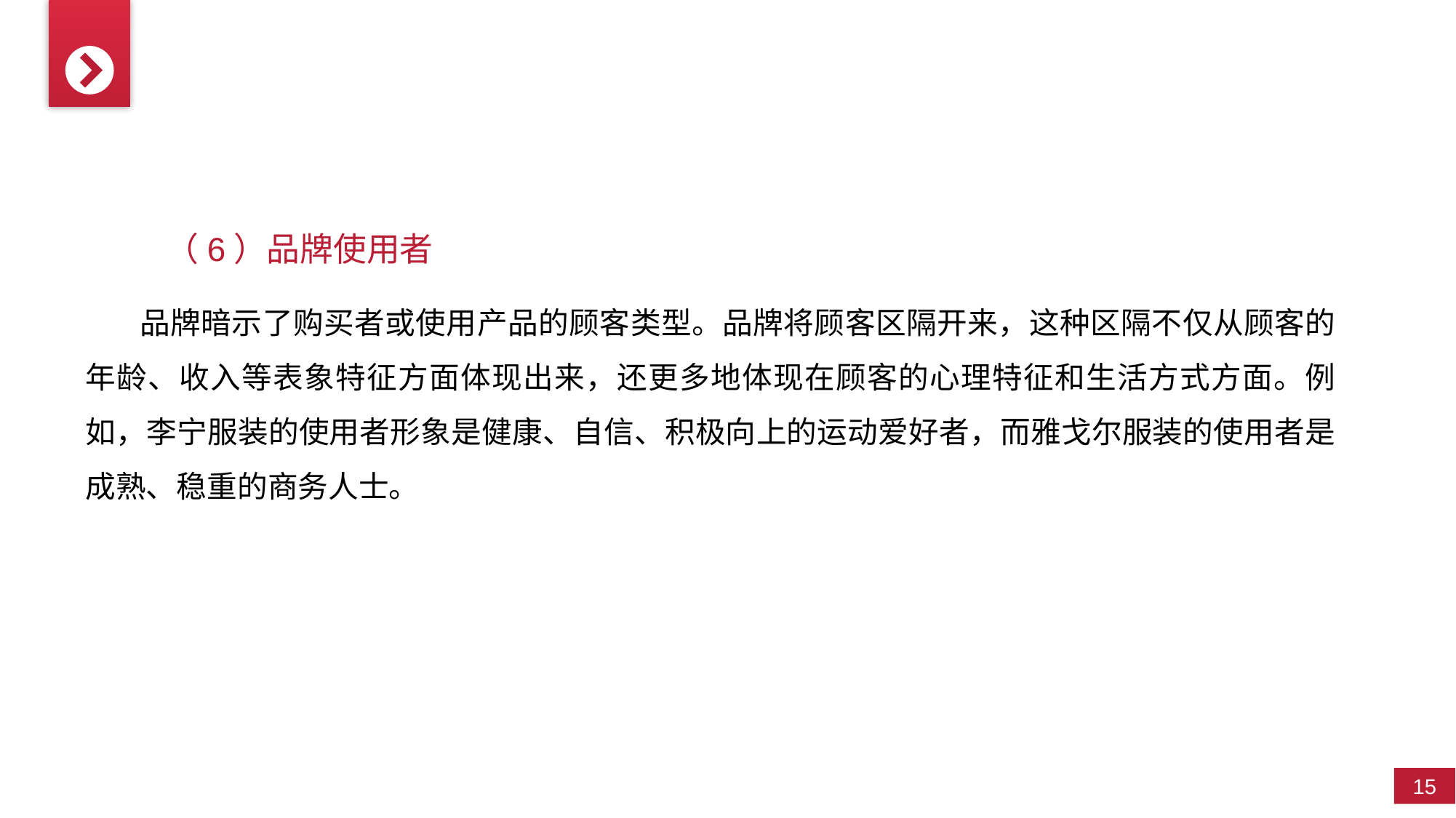

（6）品牌使用者
品牌暗示了购买者或使用产品的顾客类型。品牌将顾客区隔开来，这种区隔不仅从顾客的年龄、收入等表象特征方面体现出来，还更多地体现在顾客的心理特征和生活方式方面。例如，李宁服装的使用者形象是健康、自信、积极向上的运动爱好者，而雅戈尔服装的使用者是成熟、稳重的商务人士。